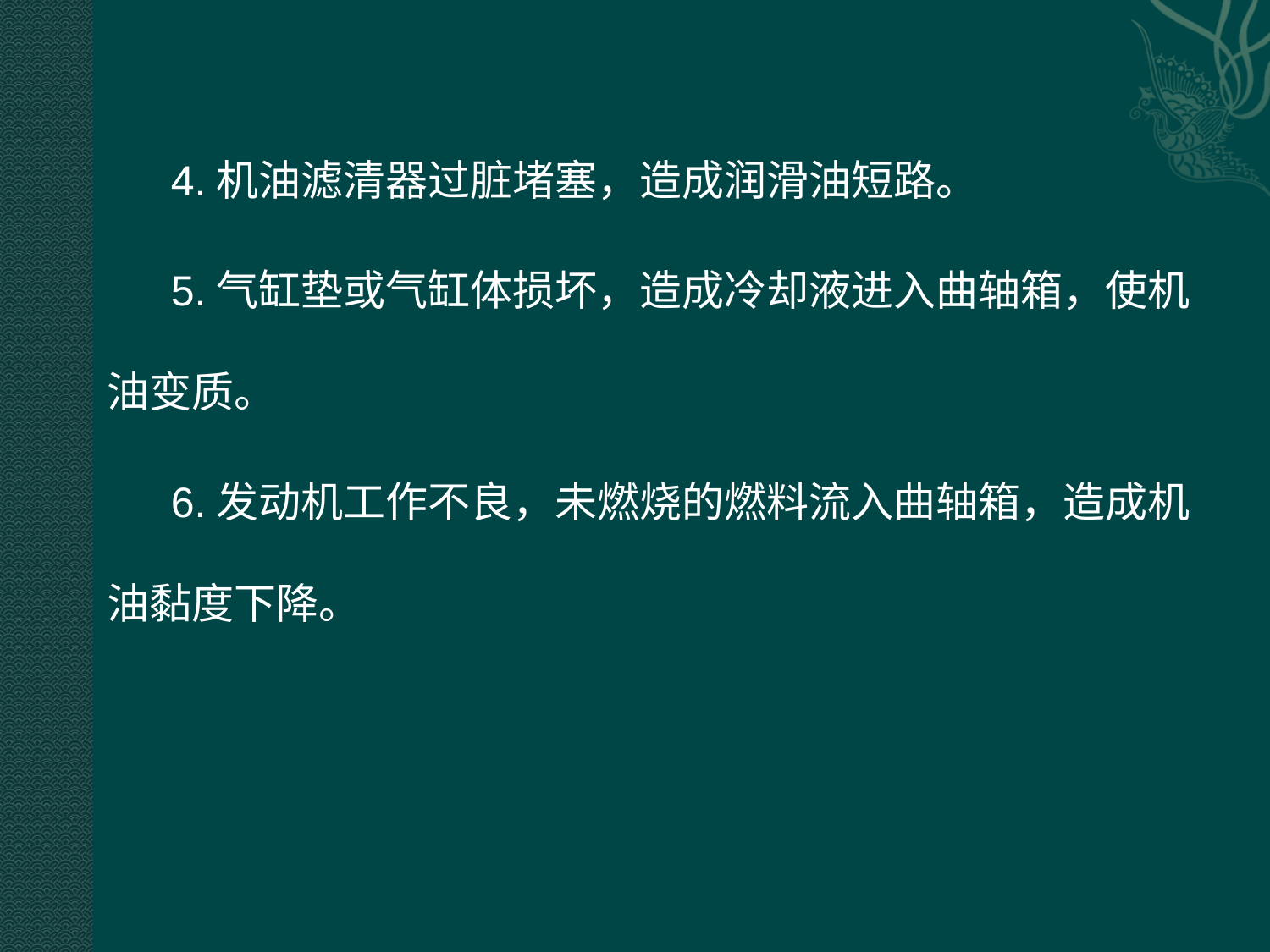

4.机油滤清器过脏堵塞，造成润滑油短路。
5.气缸垫或气缸体损坏，造成冷却液进入曲轴箱，使机油变质。
6.发动机工作不良，未燃烧的燃料流入曲轴箱，造成机油黏度下降。